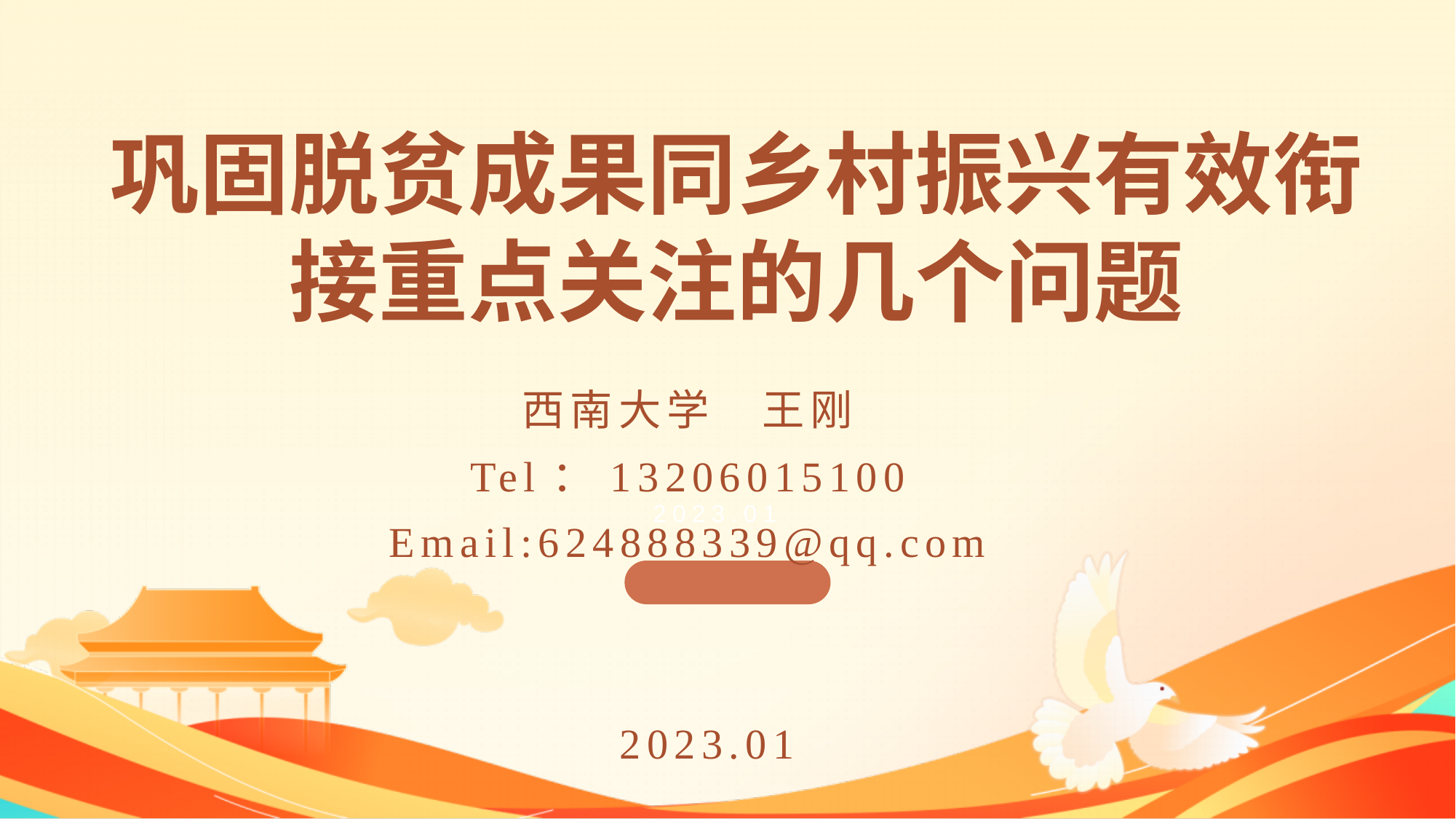

巩固脱贫成果同乡村振兴有效衔接重点关注的几个问题
西南大学   王刚
Tel：13206015100
Email:624888339@qq.com
2023.01
2023.01